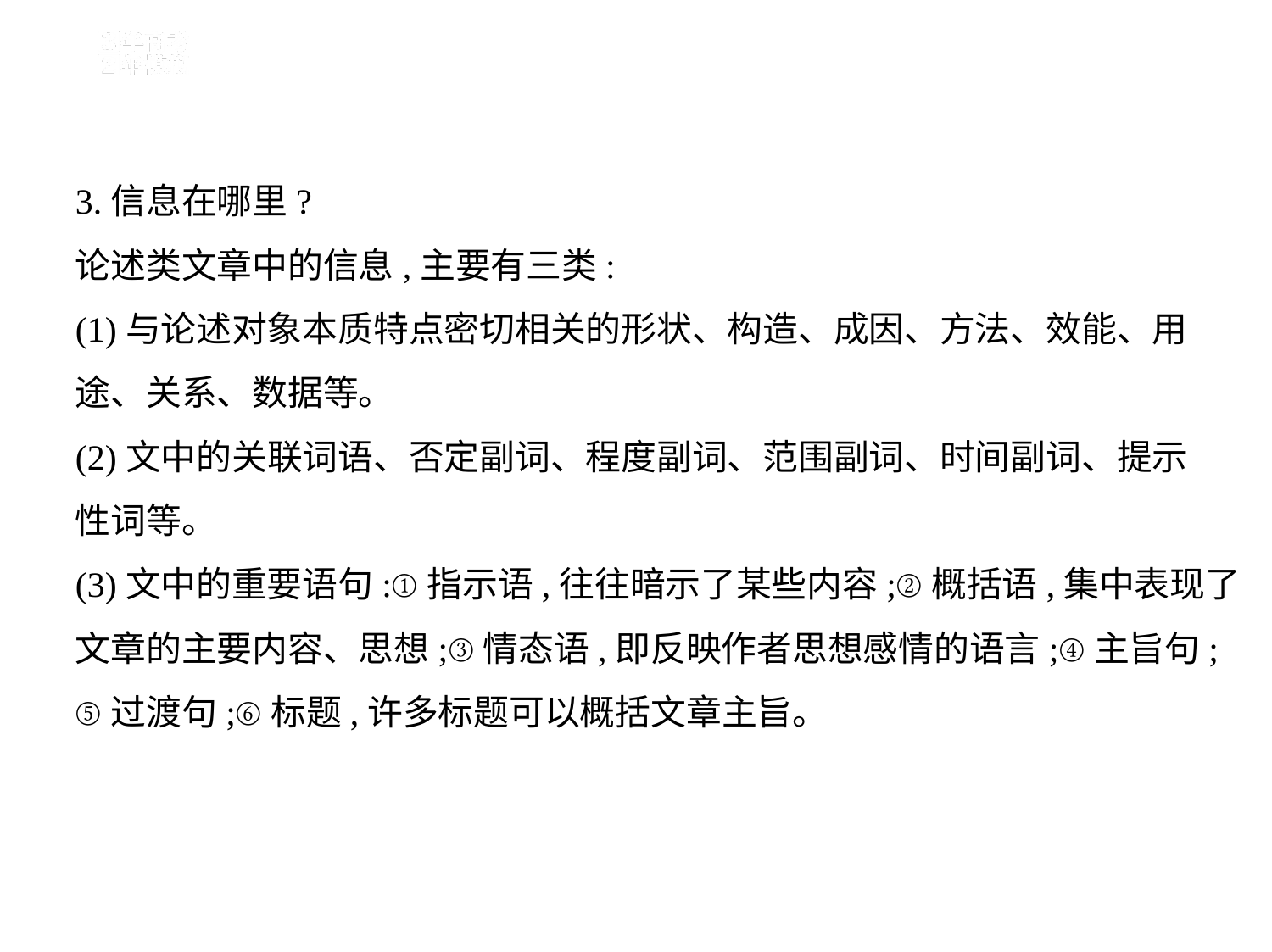

3.信息在哪里?
论述类文章中的信息,主要有三类:
(1)与论述对象本质特点密切相关的形状、构造、成因、方法、效能、用
途、关系、数据等。
(2)文中的关联词语、否定副词、程度副词、范围副词、时间副词、提示
性词等。
(3)文中的重要语句:①指示语,往往暗示了某些内容;②概括语,集中表现了
文章的主要内容、思想;③情态语,即反映作者思想感情的语言;④主旨句;
⑤过渡句;⑥标题,许多标题可以概括文章主旨。